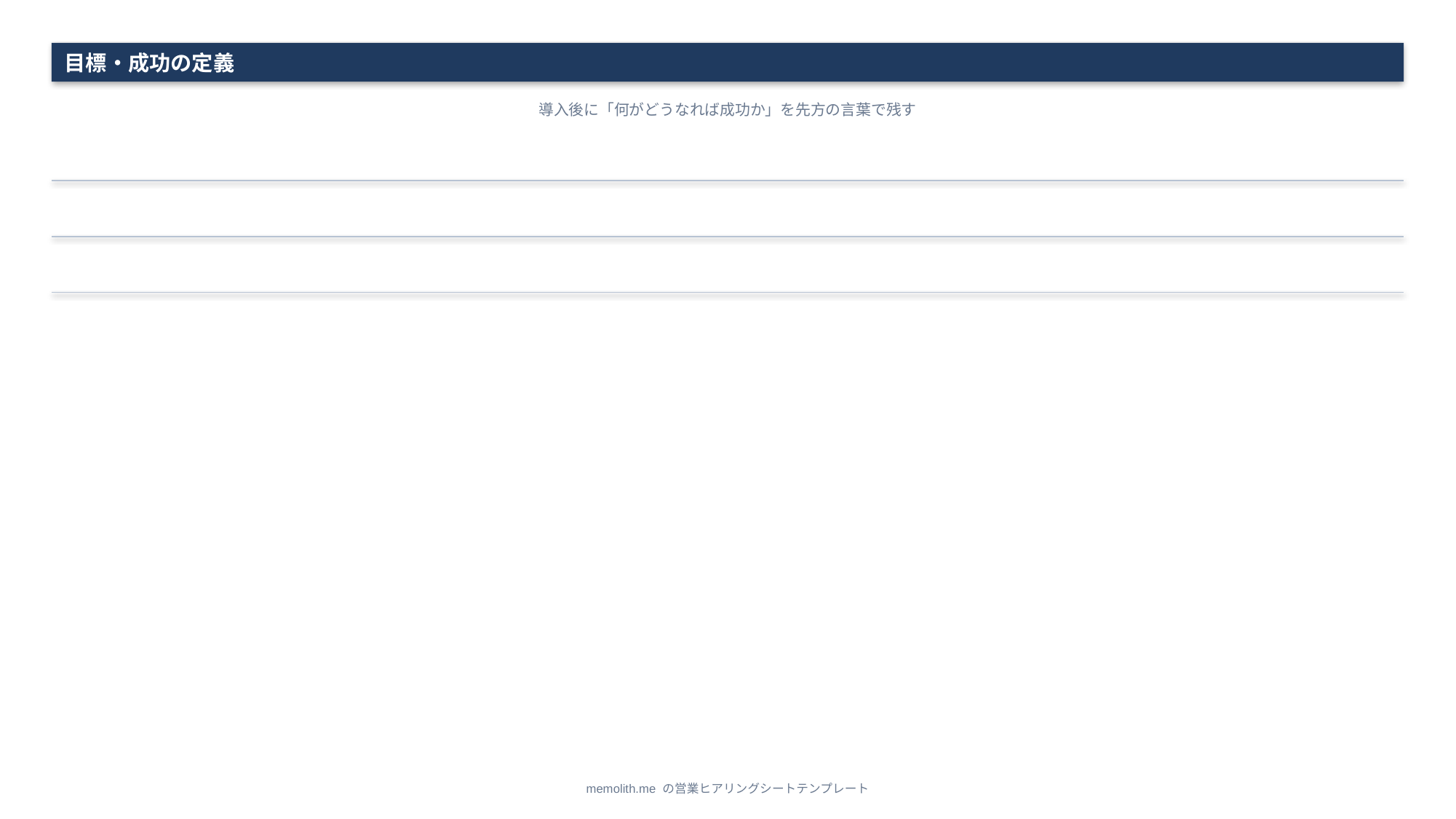

目標・成功の定義
導入後に「何がどうなれば成功か」を先方の言葉で残す

memolith.me の営業ヒアリングシートテンプレート